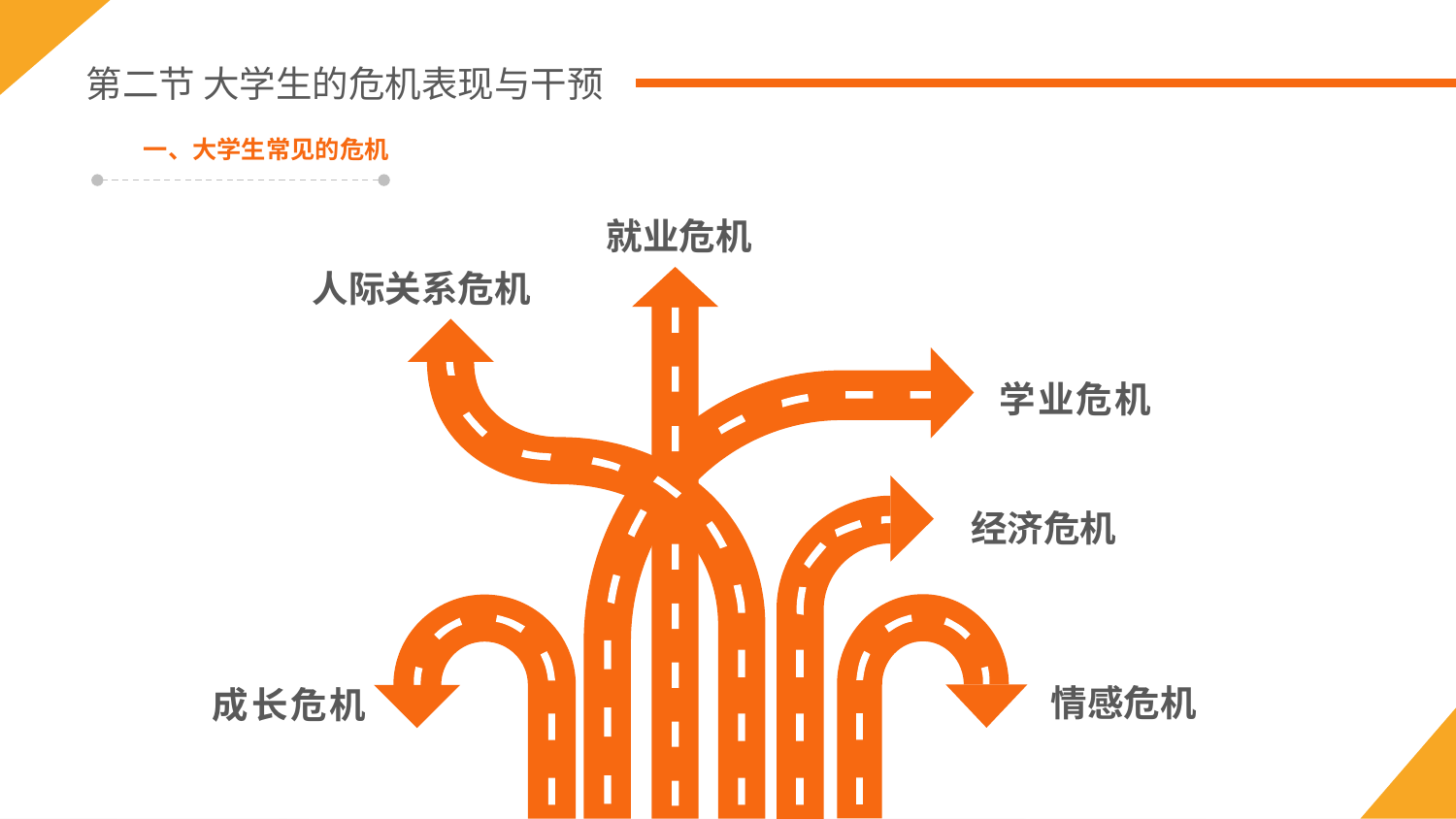

第二节 大学生的危机表现与干预
一、大学生常见的危机
就业危机
人际关系危机

学业危机

经济危机

情感危机
成长危机